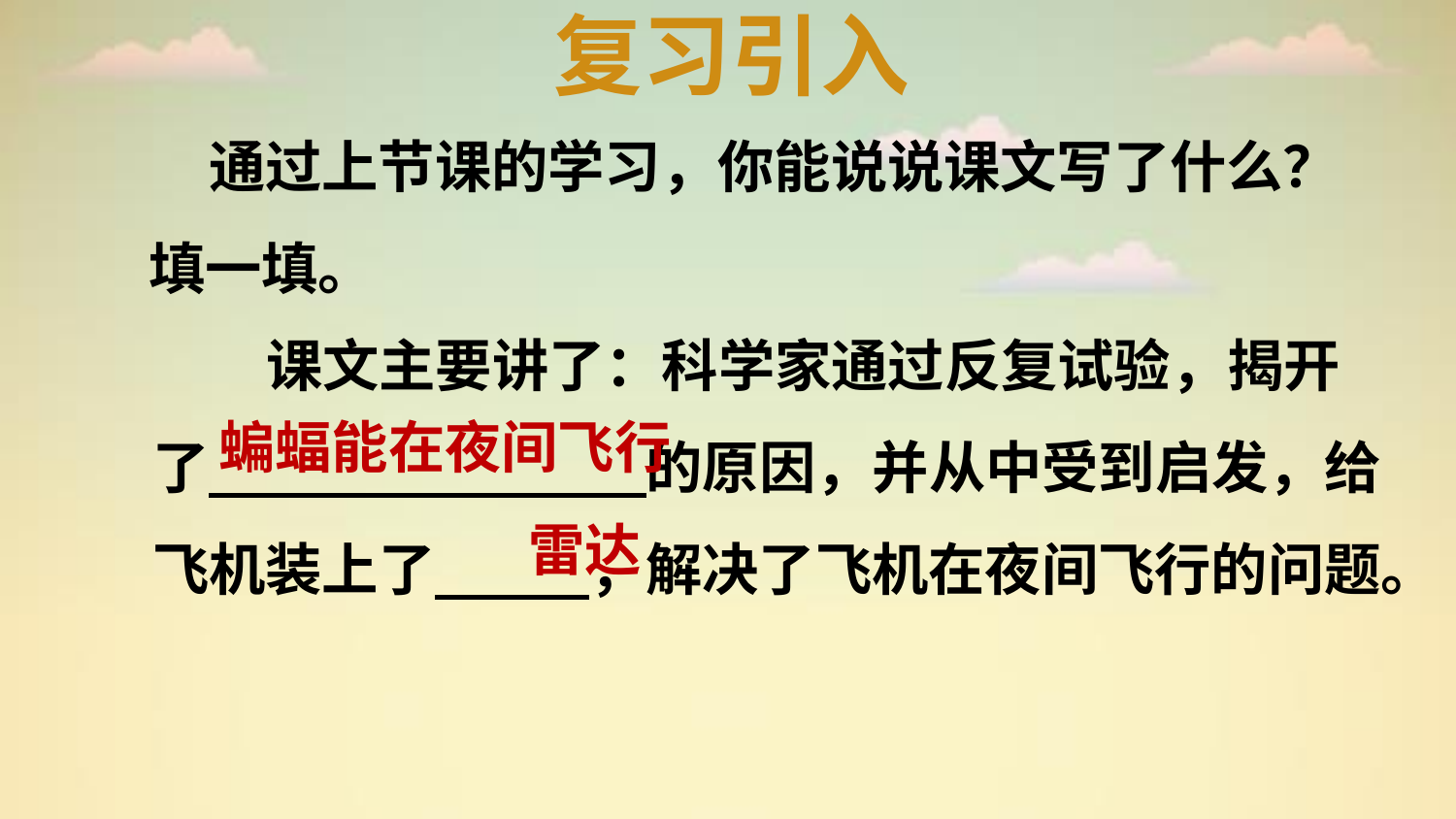

复习引入
    通过上节课的学习，你能说说课文写了什么？填一填。
课文主要讲了：科学家通过反复试验，揭开了                                  的原因，并从中受到启发，给飞机装上了            ，解决了飞机在夜间飞行的问题。
蝙蝠能在夜间飞行
雷达
https://www.ypppt.com/